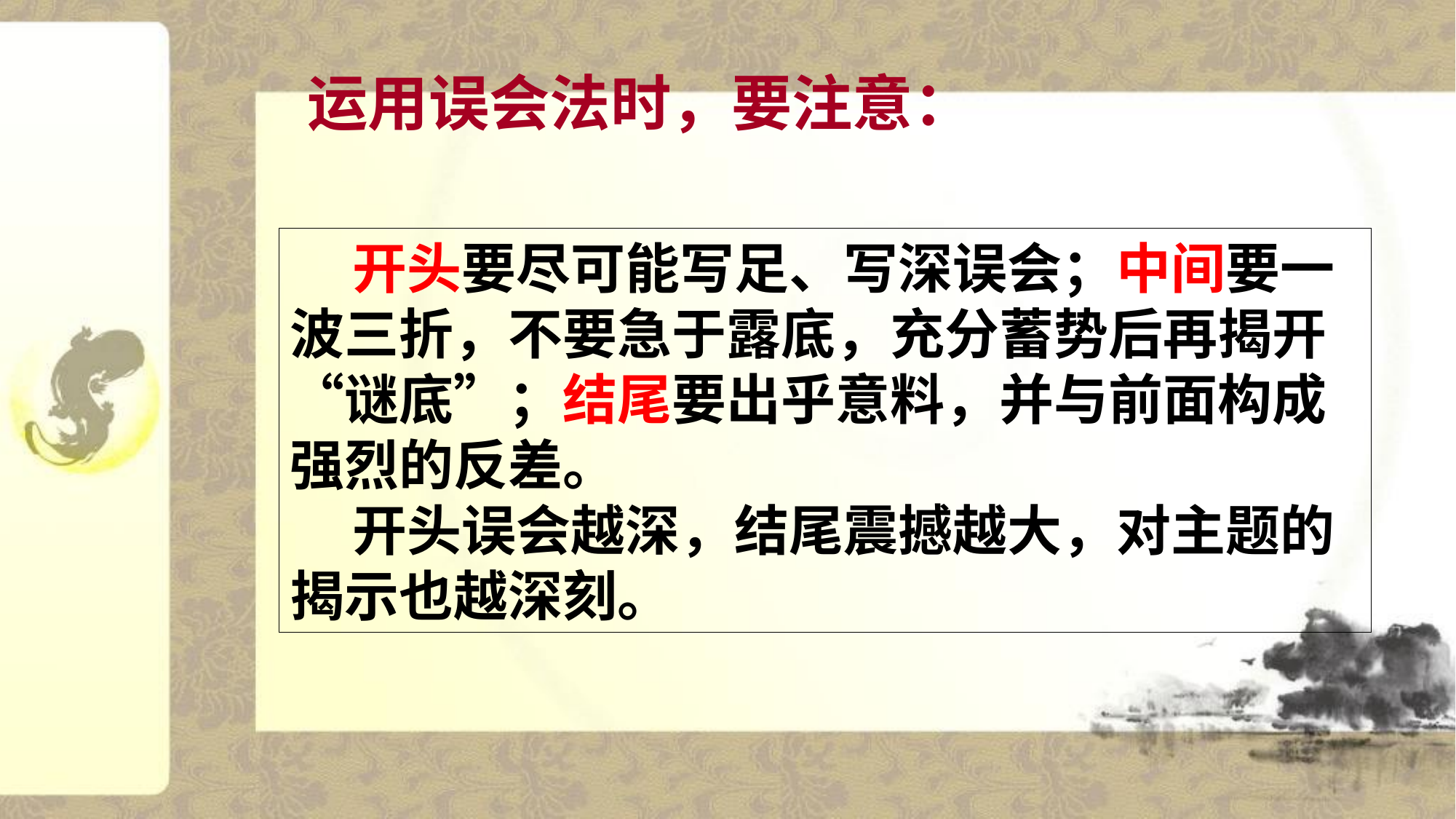

# 运用误会法时，要注意：
    开头要尽可能写足、写深误会；中间要一波三折，不要急于露底，充分蓄势后再揭开“谜底”；结尾要出乎意料，并与前面构成强烈的反差。
    开头误会越深，结尾震撼越大，对主题的揭示也越深刻。